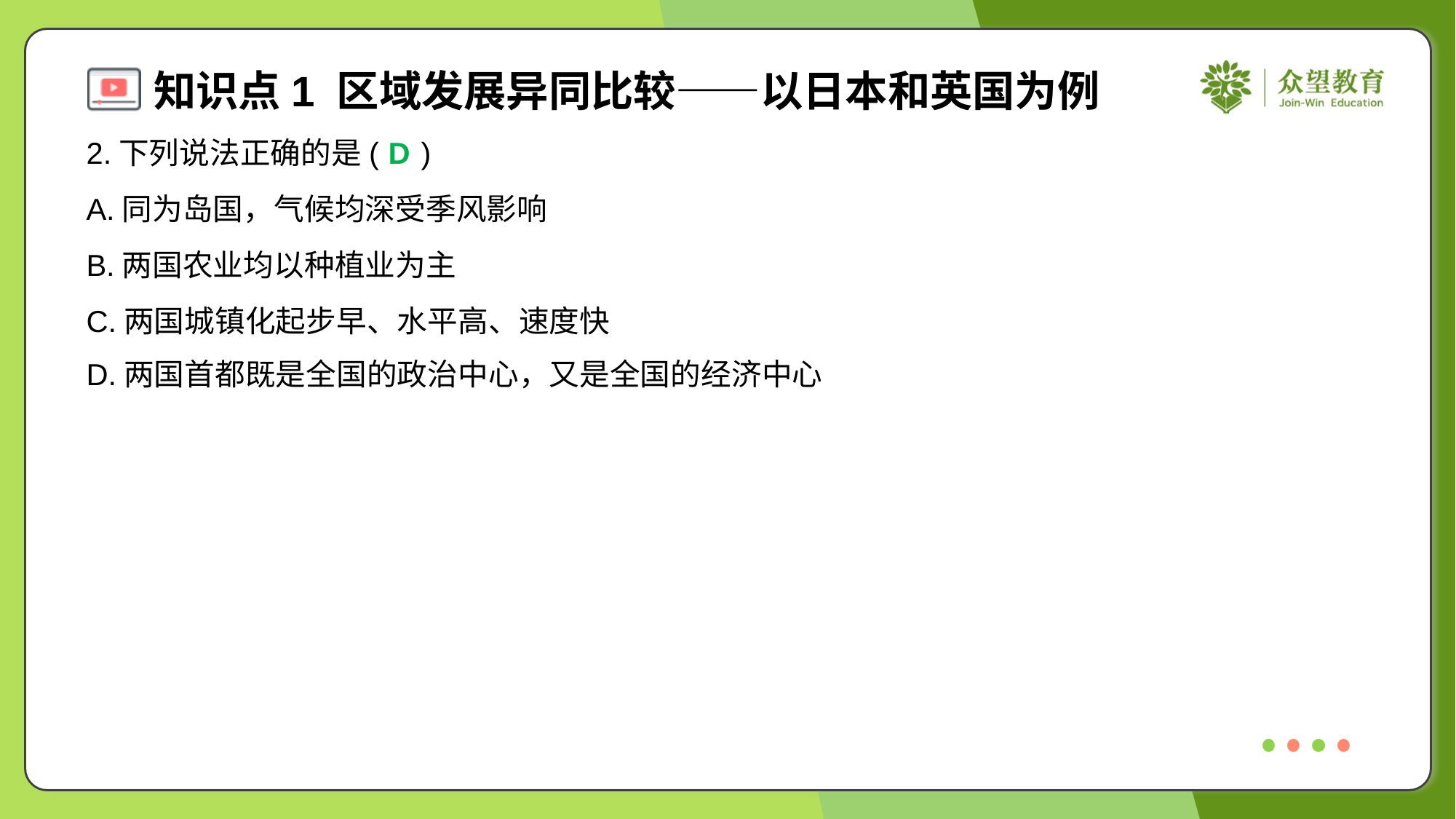

2.下列说法正确的是(     )
D
A.同为岛国，气候均深受季风影响
B.两国农业均以种植业为主
C.两国城镇化起步早、水平高、速度快
D.两国首都既是全国的政治中心，又是全国的经济中心